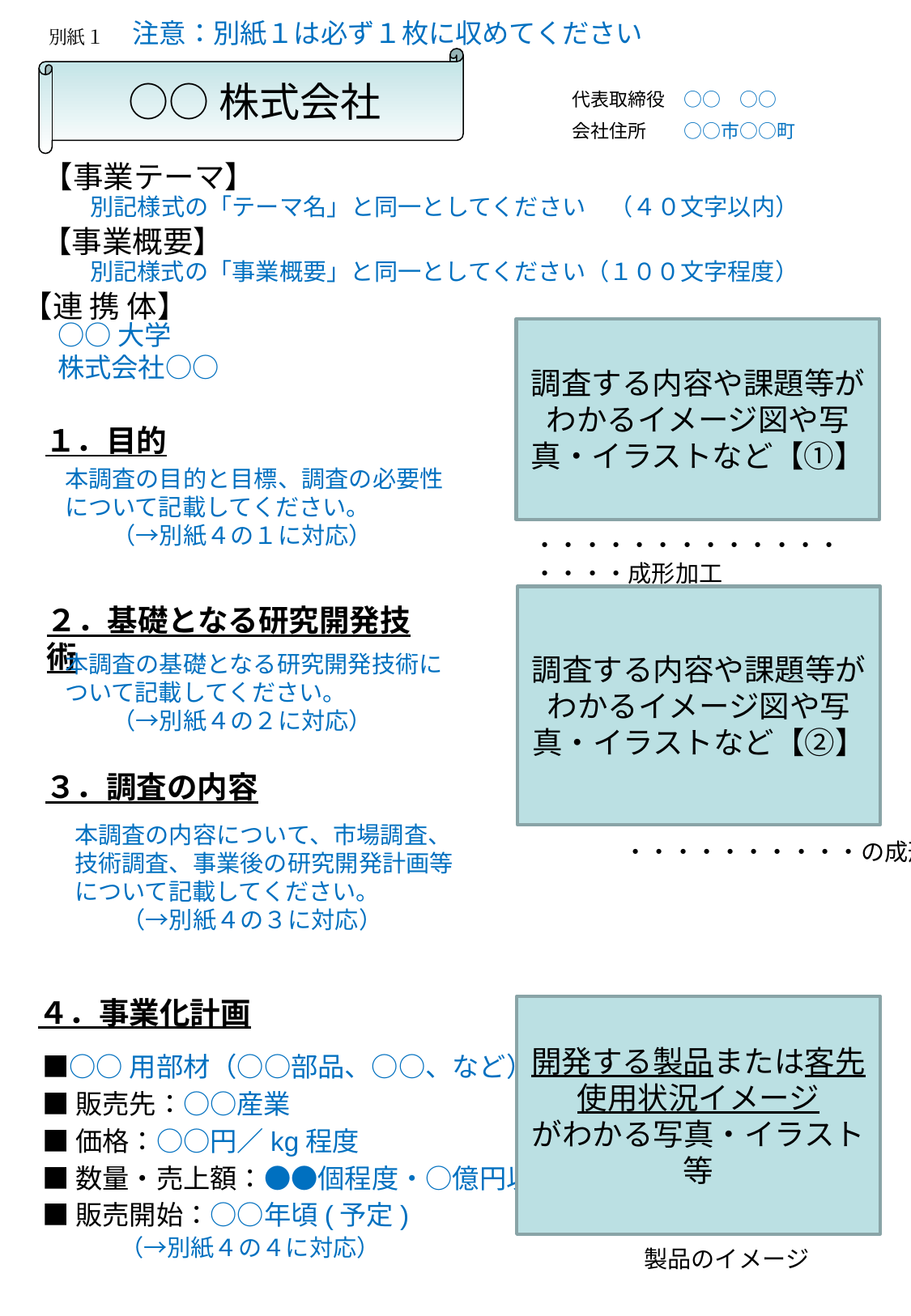

注意：別紙１は必ず１枚に収めてください
別紙１
○○株式会社
代表取締役　○○　○○
会社住所　　○○市○○町
 【事業テーマ】
別記様式の「テーマ名」と同一としてください　（４０文字以内）
 【事業概要】
別記様式の「事業概要」と同一としてください（１００文字程度）
【連 携 体】
○○大学
株式会社○○
調査する内容や課題等がわかるイメージ図や写真・イラストなど【①】
１．目的
本調査の目的と目標、調査の必要性について記載してください。
　　（→別紙４の１に対応）
・・・・・・・・・・・・・・・・・成形加工
調査する内容や課題等がわかるイメージ図や写真・イラストなど【②】
２．基礎となる研究開発技術
本調査の基礎となる研究開発技術に
ついて記載してください。
　　（→別紙４の２に対応）
３．調査の内容
本調査の内容について、市場調査、技術調査、事業後の研究開発計画等について記載してください。
　　（→別紙４の３に対応）
・・・・・・・・・・の成形品
４．事業化計画
開発する製品または客先使用状況イメージ
がわかる写真・イラスト等
■○○用部材（○○部品、○○、など）
■販売先：○○産業
■価格：○○円／kg程度
■数量・売上額：●●個程度・○億円以上
■販売開始：○○年頃(予定)
　　（→別紙４の４に対応）
製品のイメージ